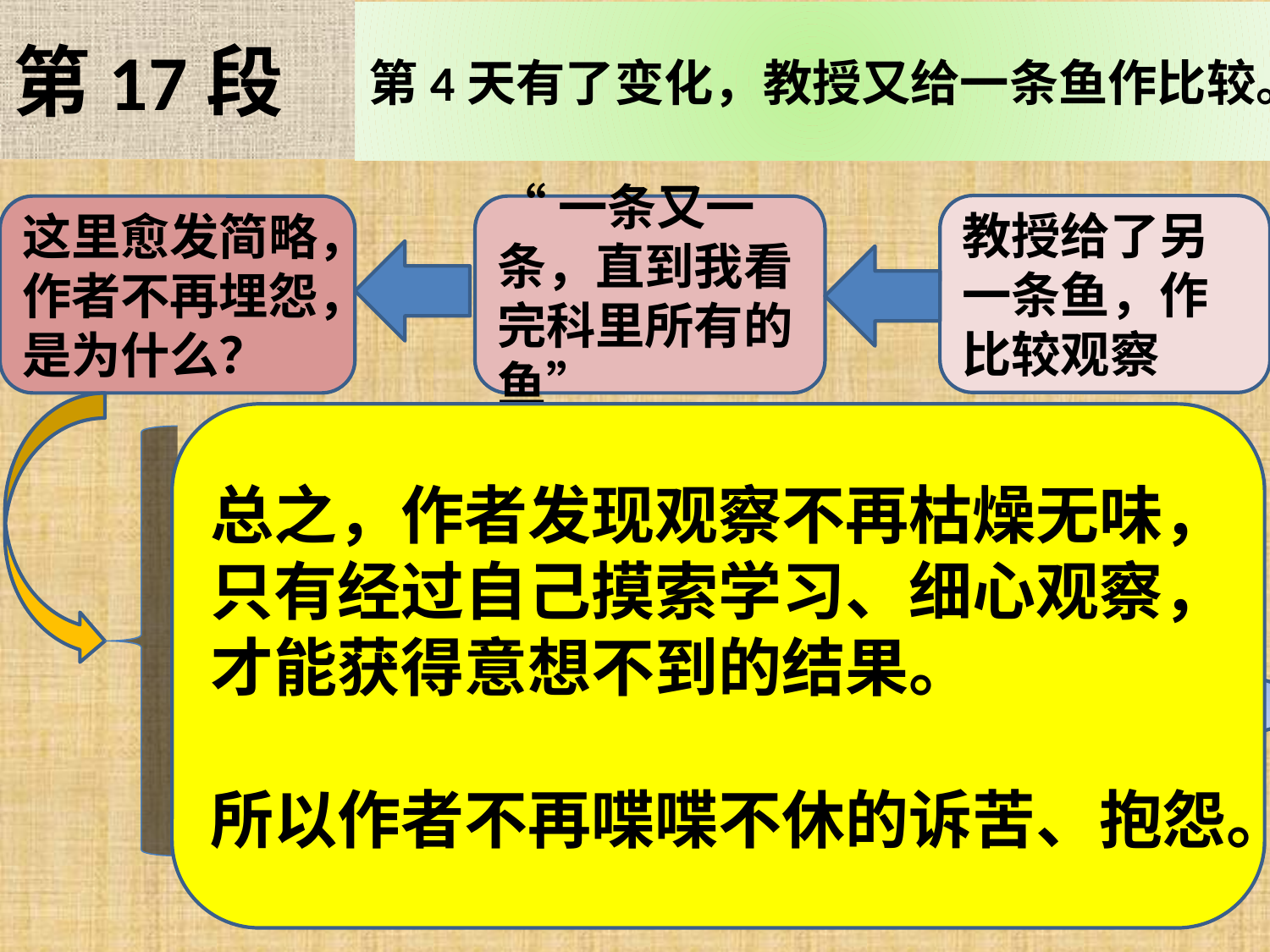

第17段
# 第4天有了变化，教授又给一条鱼作比较。
教授给了另一条鱼，作比较观察
这里愈发简略，作者不再埋怨，是为什么？
“一条又一条，直到我看完科里所有的鱼”

总之，作者发现观察不再枯燥无味，只有经过自己摸索学习、细心观察，才能获得意想不到的结果。

所以作者不再喋喋不休的诉苦、抱怨。
发现观察趣味，领会教学思路，渐入佳境

在观察和思考中受到启示，恍然大悟
通过实践，发现这种方法有效，可以举一反三
忽然间明白“观察”的真谛了……